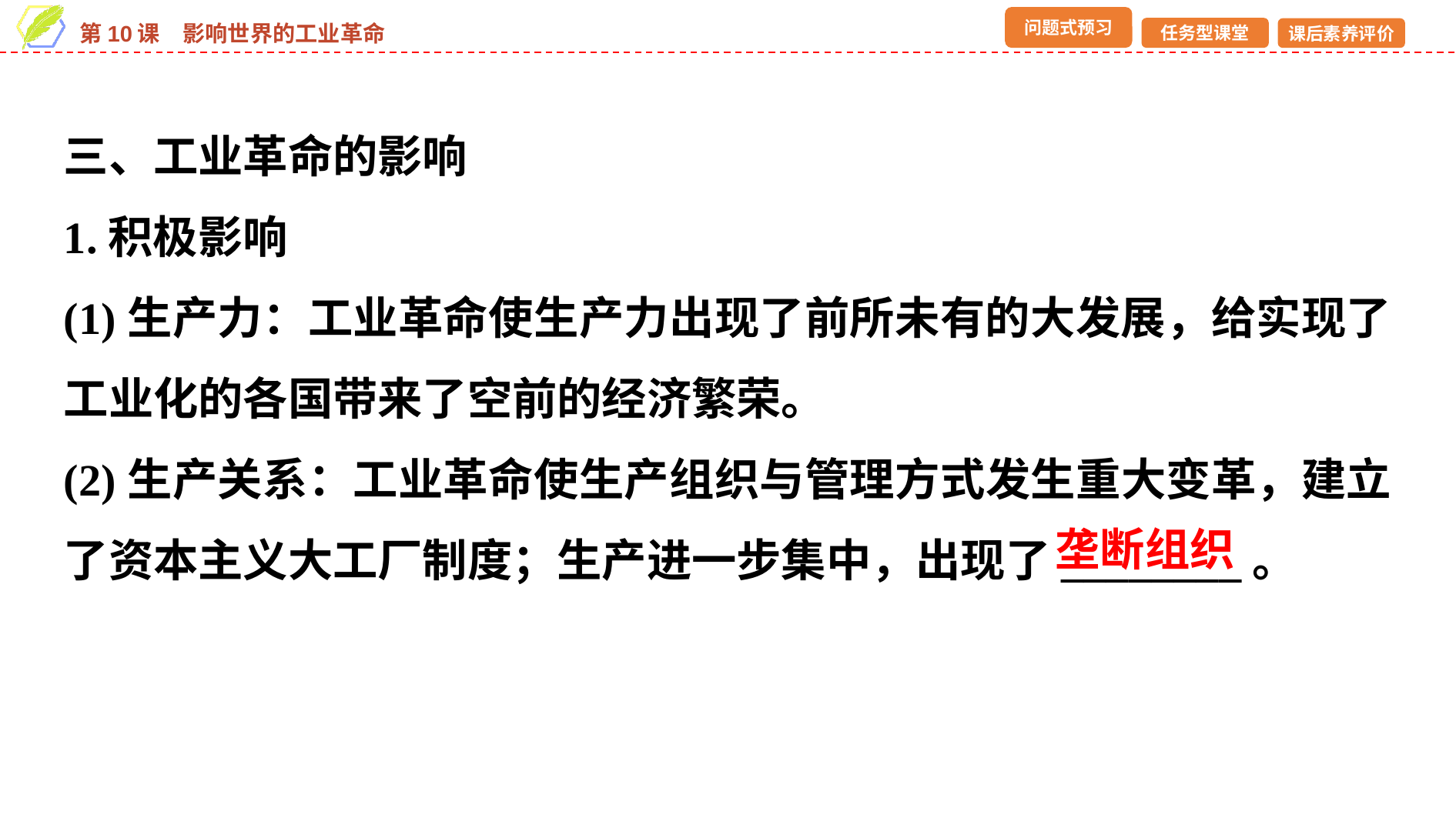

三、工业革命的影响
1.积极影响
(1)生产力：工业革命使生产力出现了前所未有的大发展，给实现了工业化的各国带来了空前的经济繁荣。
(2)生产关系：工业革命使生产组织与管理方式发生重大变革，建立了资本主义大工厂制度；生产进一步集中，出现了________。
垄断组织